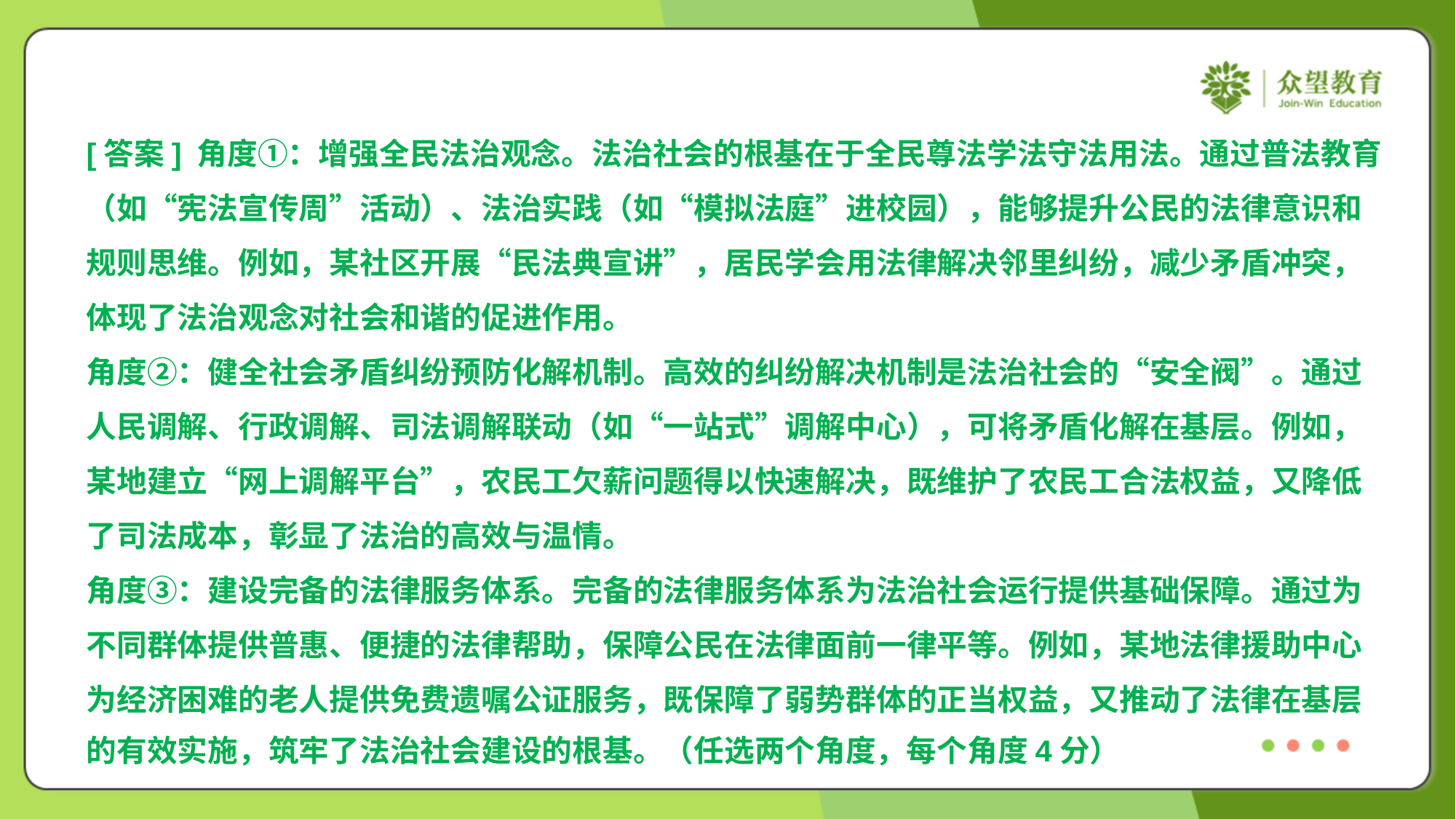

[答案] 角度①：增强全民法治观念。法治社会的根基在于全民尊法学法守法用法。通过普法教育
（如“宪法宣传周”活动）、法治实践（如“模拟法庭”进校园），能够提升公民的法律意识和
规则思维。例如，某社区开展“民法典宣讲”，居民学会用法律解决邻里纠纷，减少矛盾冲突，
体现了法治观念对社会和谐的促进作用。
角度②：健全社会矛盾纠纷预防化解机制。高效的纠纷解决机制是法治社会的“安全阀”。通过
人民调解、行政调解、司法调解联动（如“一站式”调解中心），可将矛盾化解在基层。例如，
某地建立“网上调解平台”，农民工欠薪问题得以快速解决，既维护了农民工合法权益，又降低
了司法成本，彰显了法治的高效与温情。
角度③：建设完备的法律服务体系。完备的法律服务体系为法治社会运行提供基础保障。通过为
不同群体提供普惠、便捷的法律帮助，保障公民在法律面前一律平等。例如，某地法律援助中心
为经济困难的老人提供免费遗嘱公证服务，既保障了弱势群体的正当权益，又推动了法律在基层
的有效实施，筑牢了法治社会建设的根基。（任选两个角度，每个角度4分）